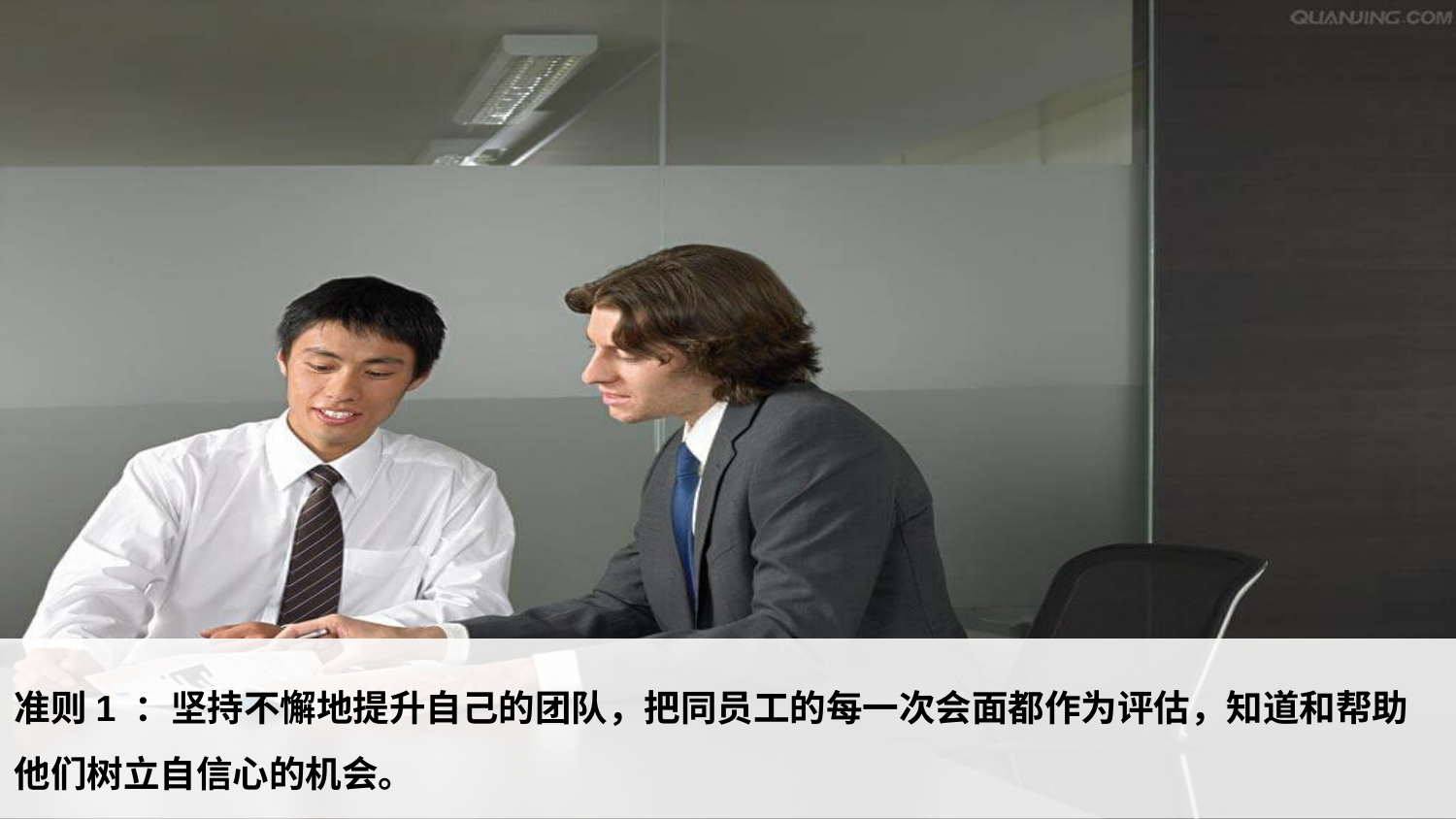

准则1 ：坚持不懈地提升自己的团队，把同员工的每一次会面都作为评估，知道和帮助他们树立自信心的机会。